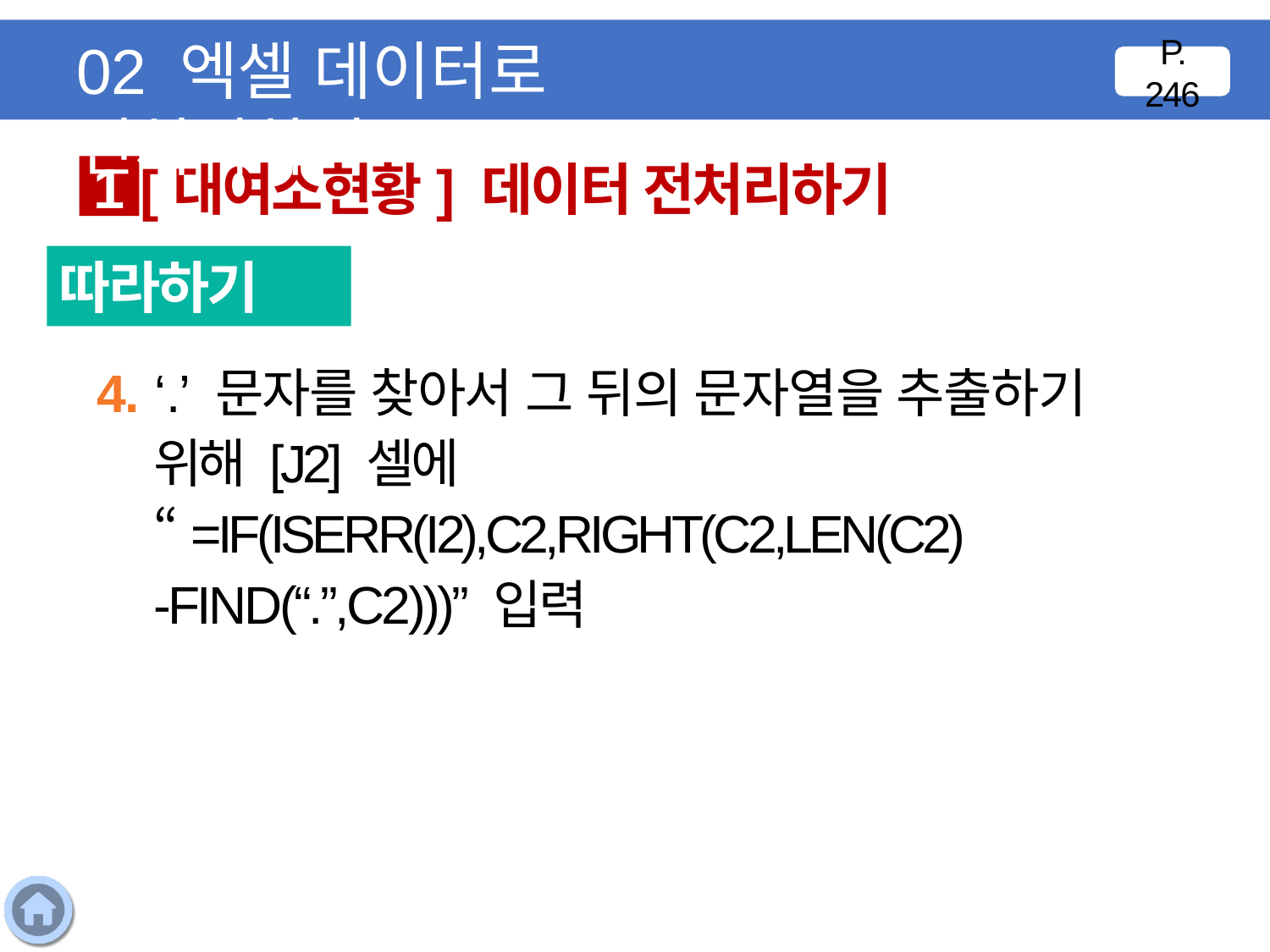

02 엑셀 데이터로 전처리하기
P. 246
[대여소현황] 데이터 전처리하기
1
따라하기
4. ‘.’ 문자를 찾아서 그 뒤의 문자열을 추출하기 위해 [J2] 셀에 “=IF(ISERR(I2),C2,RIGHT(C2,LEN(C2)
-FIND(“.”,C2)))” 입력